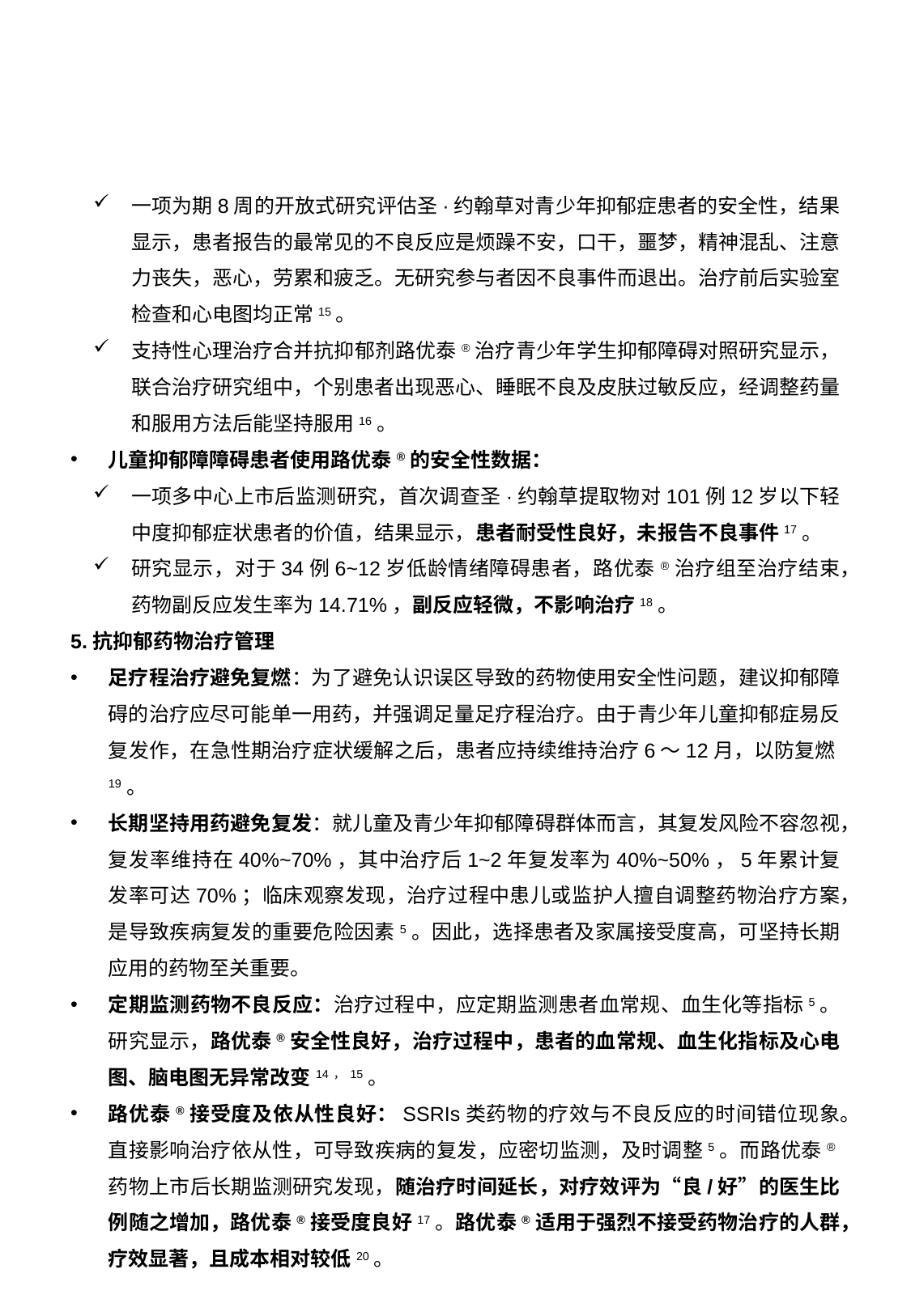

一项为期8周的开放式研究评估圣·约翰草对青少年抑郁症患者的安全性，结果显示，患者报告的最常见的不良反应是烦躁不安，口干，噩梦，精神混乱、注意力丧失，恶心，劳累和疲乏。无研究参与者因不良事件而退出。治疗前后实验室检查和心电图均正常15。
支持性心理治疗合并抗抑郁剂路优泰®治疗青少年学生抑郁障碍对照研究显示，联合治疗研究组中，个别患者出现恶心、睡眠不良及皮肤过敏反应，经调整药量和服用方法后能坚持服用16。
儿童抑郁障障碍患者使用路优泰®的安全性数据：
一项多中心上市后监测研究，首次调查圣·约翰草提取物对101例12岁以下轻中度抑郁症状患者的价值，结果显示，患者耐受性良好，未报告不良事件17。
研究显示，对于34例6~12岁低龄情绪障碍患者，路优泰®治疗组至治疗结束，药物副反应发生率为14.71%，副反应轻微，不影响治疗18。
5.抗抑郁药物治疗管理
足疗程治疗避免复燃：为了避免认识误区导致的药物使用安全性问题，建议抑郁障碍的治疗应尽可能单一用药，并强调足量足疗程治疗。由于青少年儿童抑郁症易反复发作，在急性期治疗症状缓解之后，患者应持续维持治疗6～12月，以防复燃19。
长期坚持用药避免复发：就儿童及青少年抑郁障碍群体而言，其复发风险不容忽视，复发率维持在40%~70%，其中治疗后1~2年复发率为40%~50%，5年累计复发率可达70%；临床观察发现，治疗过程中患儿或监护人擅自调整药物治疗方案，是导致疾病复发的重要危险因素5。因此，选择患者及家属接受度高，可坚持长期应用的药物至关重要。
定期监测药物不良反应：治疗过程中，应定期监测患者血常规、血生化等指标5。研究显示，路优泰®安全性良好，治疗过程中，患者的血常规、血生化指标及心电图、脑电图无异常改变14，15。
路优泰®接受度及依从性良好：SSRIs类药物的疗效与不良反应的时间错位现象。直接影响治疗依从性，可导致疾病的复发，应密切监测，及时调整5。而路优泰®药物上市后长期监测研究发现，随治疗时间延长，对疗效评为“良/好”的医生比例随之增加，路优泰®接受度良好17。路优泰®适用于强烈不接受药物治疗的人群，疗效显著，且成本相对较低20。